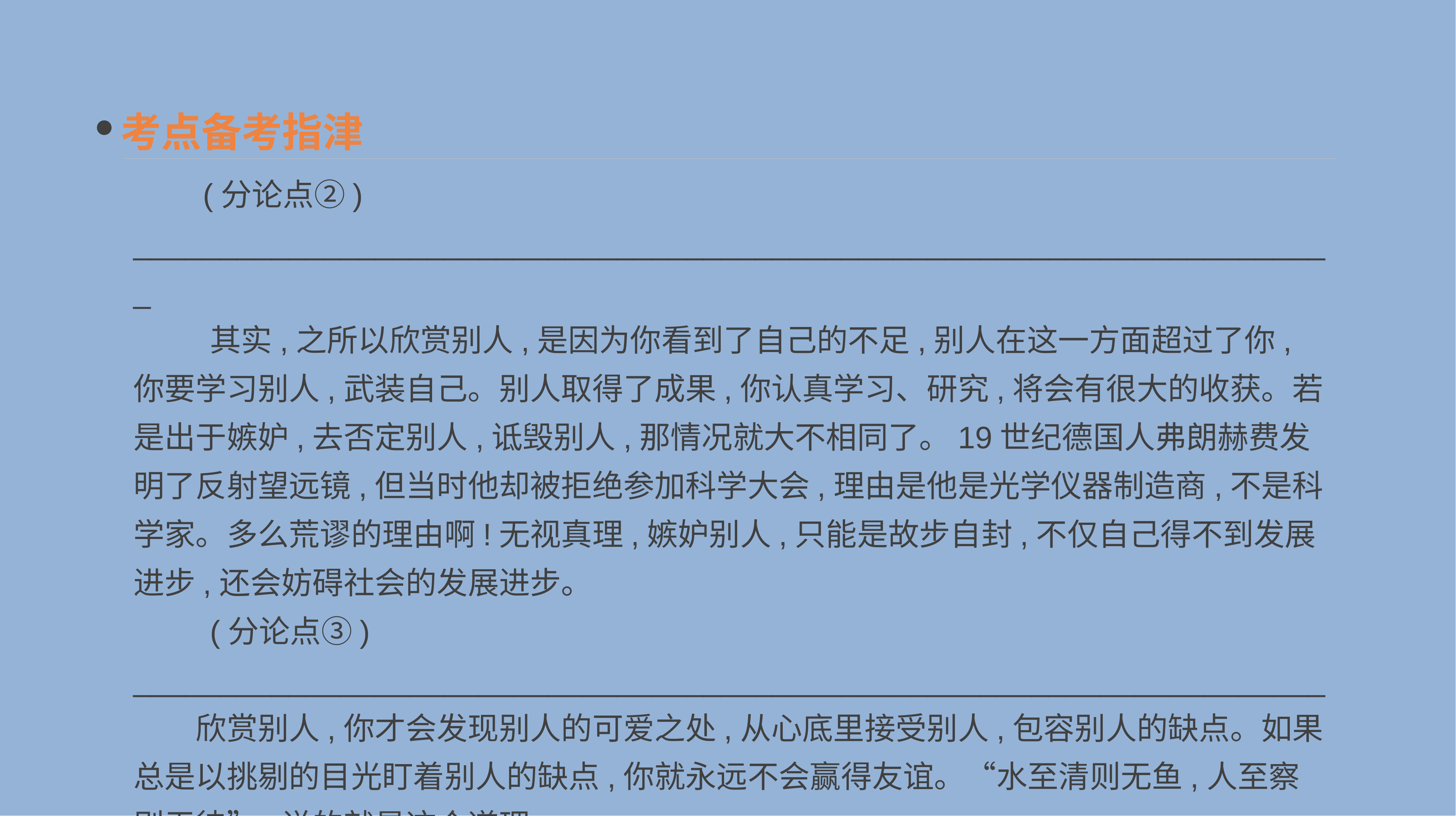

考点备考指津

　　(分论点②) ______________________________________________________________________
 　　其实,之所以欣赏别人,是因为你看到了自己的不足,别人在这一方面超过了你,你要学习别人,武装自己。别人取得了成果,你认真学习、研究,将会有很大的收获。若是出于嫉妒,去否定别人,诋毁别人,那情况就大不相同了。19世纪德国人弗朗赫费发明了反射望远镜,但当时他却被拒绝参加科学大会,理由是他是光学仪器制造商,不是科学家。多么荒谬的理由啊!无视真理,嫉妒别人,只能是故步自封,不仅自己得不到发展进步,还会妨碍社会的发展进步。
　　 (分论点③) _____________________________________________________________________
　　欣赏别人,你才会发现别人的可爱之处,从心底里接受别人,包容别人的缺点。如果总是以挑剔的目光盯着别人的缺点,你就永远不会赢得友谊。“水至清则无鱼,人至察则无徒”,说的就是这个道理。